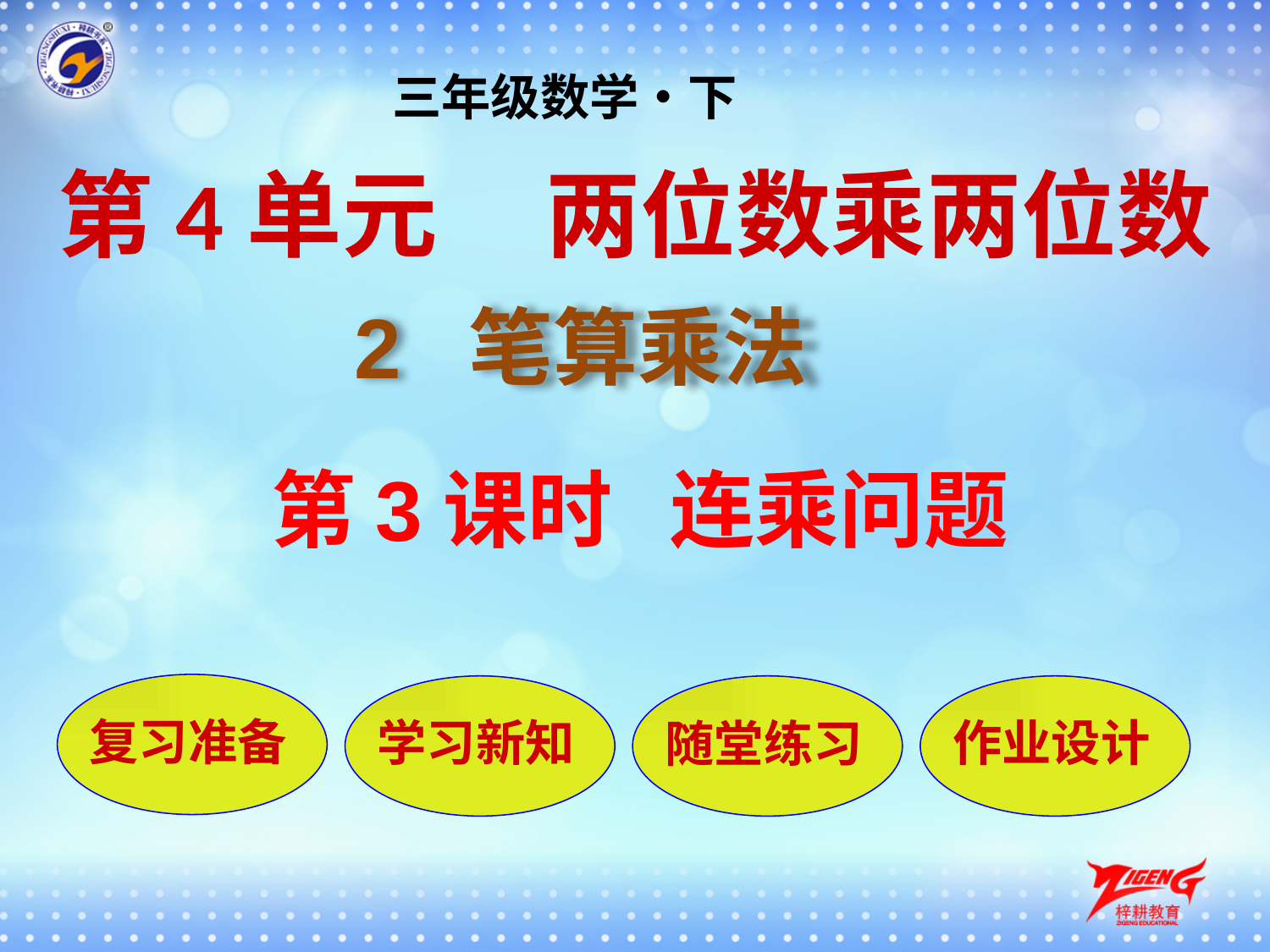

三年级数学•下
第4单元     两位数乘两位数
2  笔算乘法
第3课时   连乘问题

复习准备

学习新知

随堂练习

作业设计